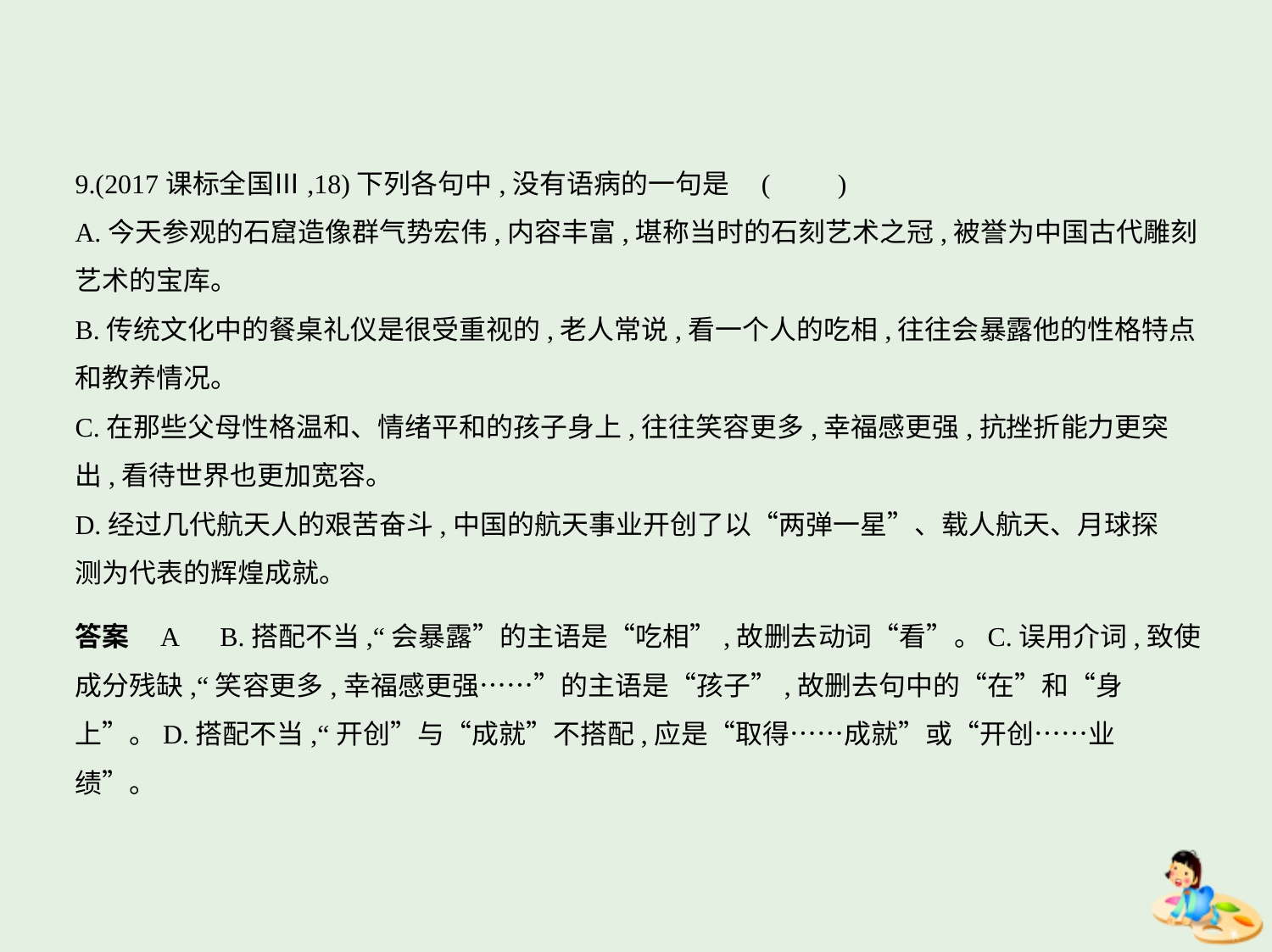

9.(2017课标全国Ⅲ,18)下列各句中,没有语病的一句是 (　　)
A.今天参观的石窟造像群气势宏伟,内容丰富,堪称当时的石刻艺术之冠,被誉为中国古代雕刻
艺术的宝库。
B.传统文化中的餐桌礼仪是很受重视的,老人常说,看一个人的吃相,往往会暴露他的性格特点
和教养情况。
C.在那些父母性格温和、情绪平和的孩子身上,往往笑容更多,幸福感更强,抗挫折能力更突
出,看待世界也更加宽容。
D.经过几代航天人的艰苦奋斗,中国的航天事业开创了以“两弹一星”、载人航天、月球探
测为代表的辉煌成就。
答案    A　B.搭配不当,“会暴露”的主语是“吃相”,故删去动词“看”。C.误用介词,致使
成分残缺,“笑容更多,幸福感更强……”的主语是“孩子”,故删去句中的“在”和“身
上”。D.搭配不当,“开创”与“成就”不搭配,应是“取得……成就”或“开创……业
绩”。